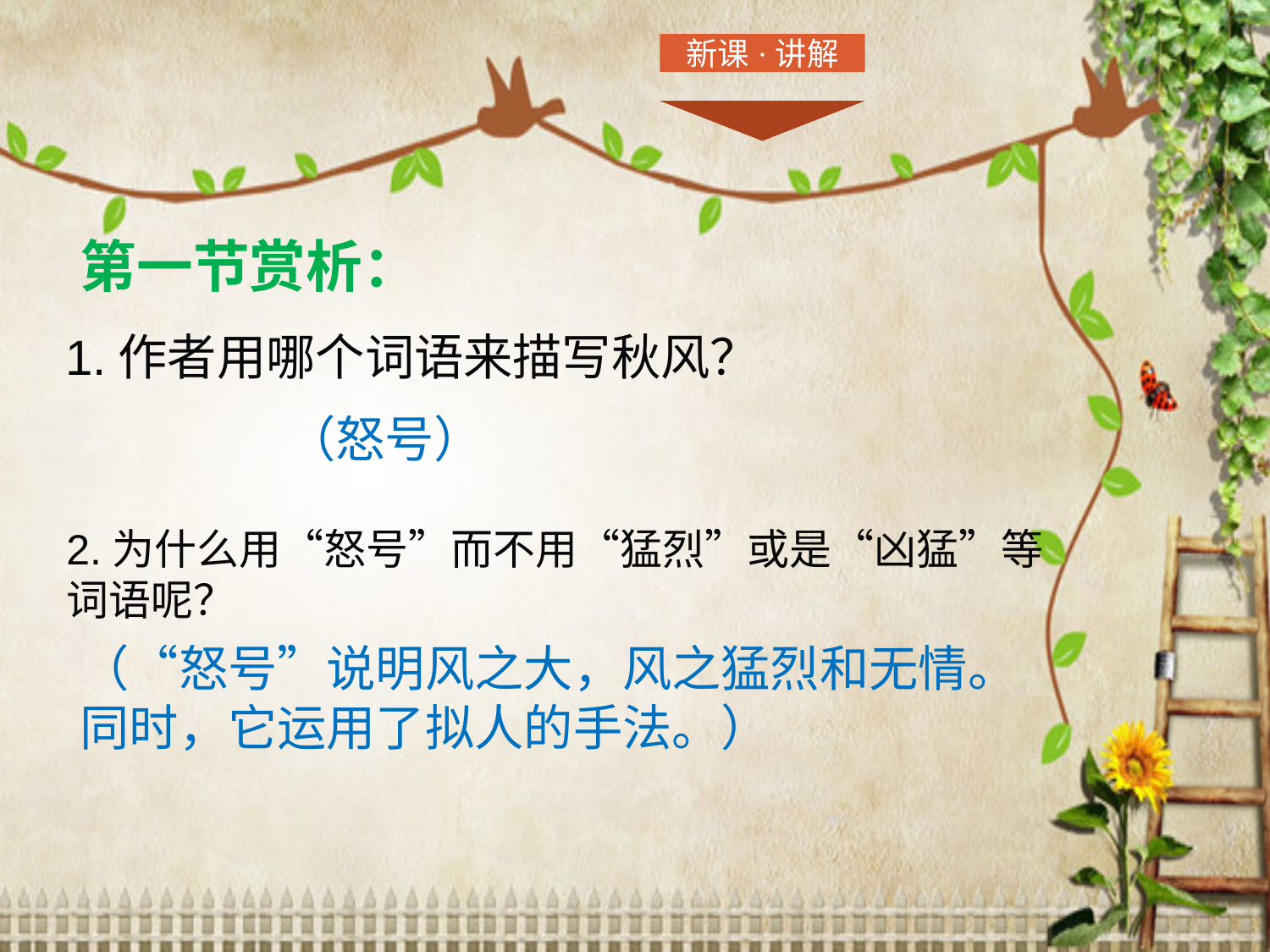

新课·讲解

第一节赏析：
1.作者用哪个词语来描写秋风？
（怒号）
2.为什么用“怒号”而不用“猛烈”或是“凶猛”等词语呢？
（“怒号”说明风之大，风之猛烈和无情。同时，它运用了拟人的手法。）